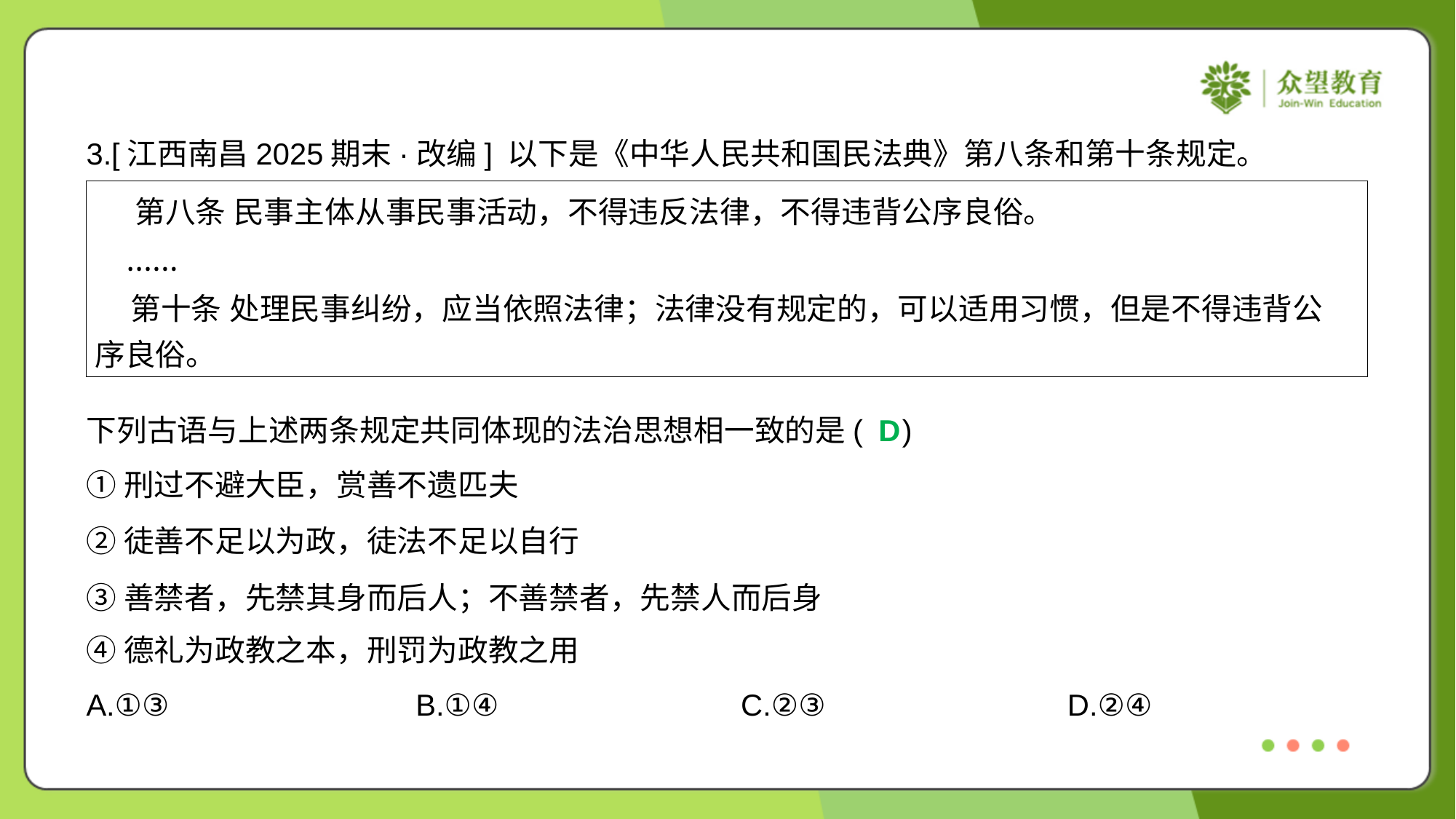

3.[江西南昌2025期末·改编] 以下是《中华人民共和国民法典》第八条和第十条规定。
| 第八条 民事主体从事民事活动，不得违反法律，不得违背公序良俗。 …… 第十条 处理民事纠纷，应当依照法律；法律没有规定的，可以适用习惯，但是不得违背公 序良俗。 |
| --- |
下列古语与上述两条规定共同体现的法治思想相一致的是(     )
D
①刑过不避大臣，赏善不遗匹夫
②徒善不足以为政，徒法不足以自行
③善禁者，先禁其身而后人；不善禁者，先禁人而后身
④德礼为政教之本，刑罚为政教之用
A.①③	B.①④	C.②③	D.②④